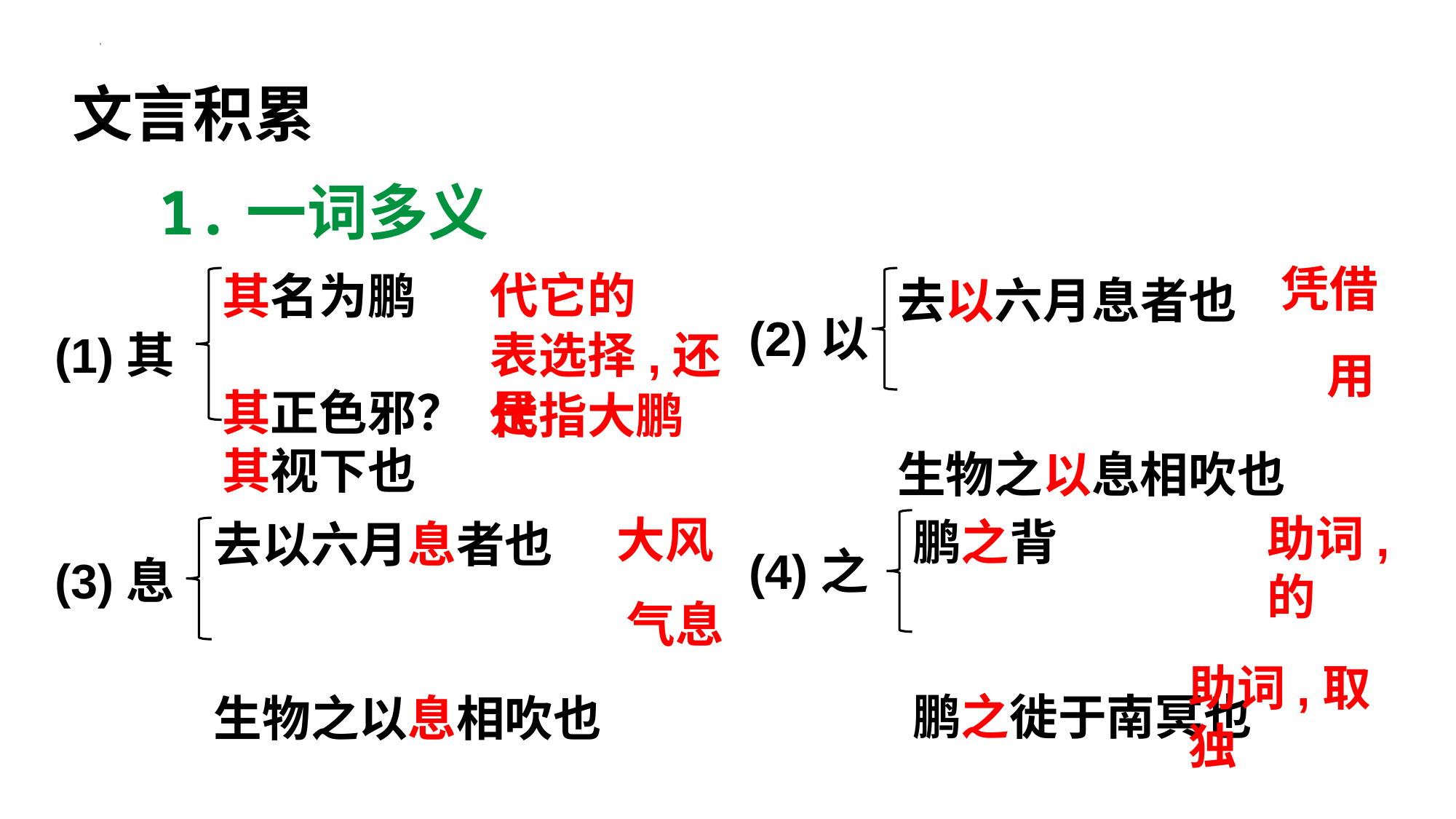

文言积累
1.一词多义
去以六月息者也
生物之以息相吹也
凭借
代它的
其名为鹏
其正色邪？
其视下也

(2)以
(1)其
表选择,还是
用
代指大鹏
鹏之背
鹏之徙于南冥也
去以六月息者也
生物之以息相吹也
助词,的
大风

(4)之
(3)息
气息
助词,取独